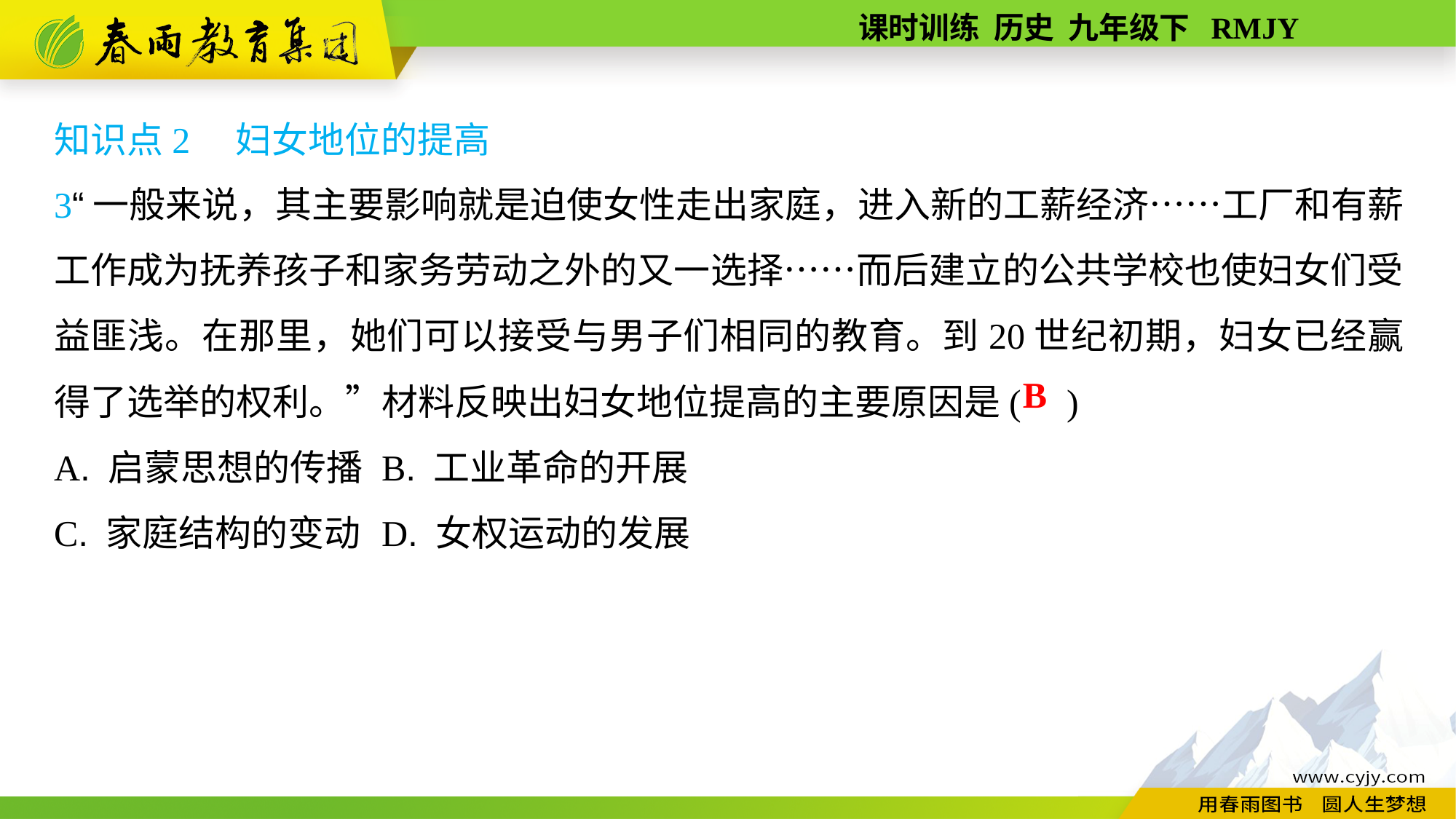

知识点2　妇女地位的提高
3“一般来说，其主要影响就是迫使女性走出家庭，进入新的工薪经济……工厂和有薪工作成为抚养孩子和家务劳动之外的又一选择……而后建立的公共学校也使妇女们受益匪浅。在那里，她们可以接受与男子们相同的教育。到20世纪初期，妇女已经赢得了选举的权利。”材料反映出妇女地位提高的主要原因是(     )
A. 启蒙思想的传播	B. 工业革命的开展
C. 家庭结构的变动	D. 女权运动的发展
B